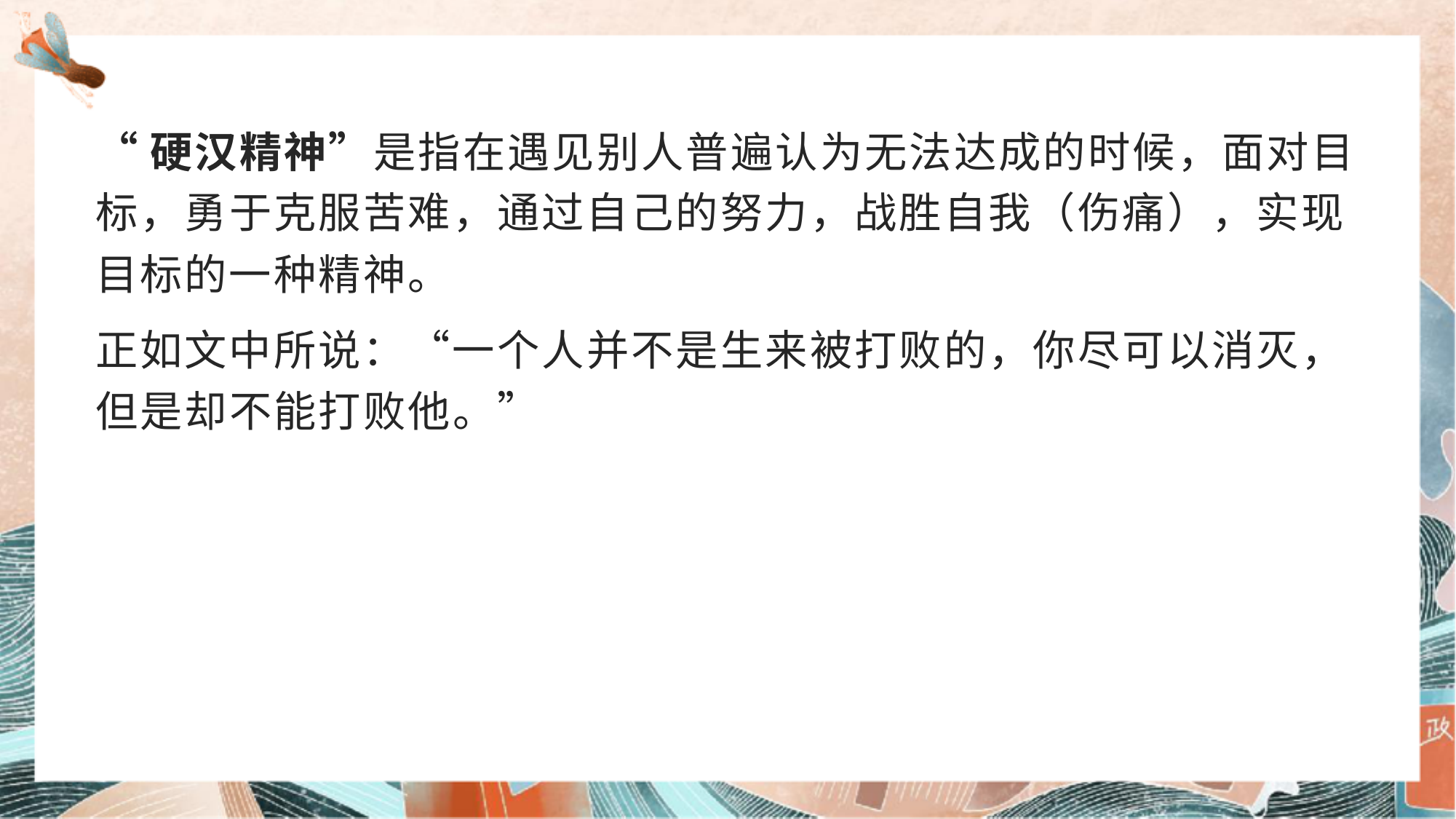

#
“硬汉精神”是指在遇见别人普遍认为无法达成的时候，面对目标，勇于克服苦难，通过自己的努力，战胜自我（伤痛），实现目标的一种精神。
正如文中所说：“一个人并不是生来被打败的，你尽可以消灭，但是却不能打败他。”